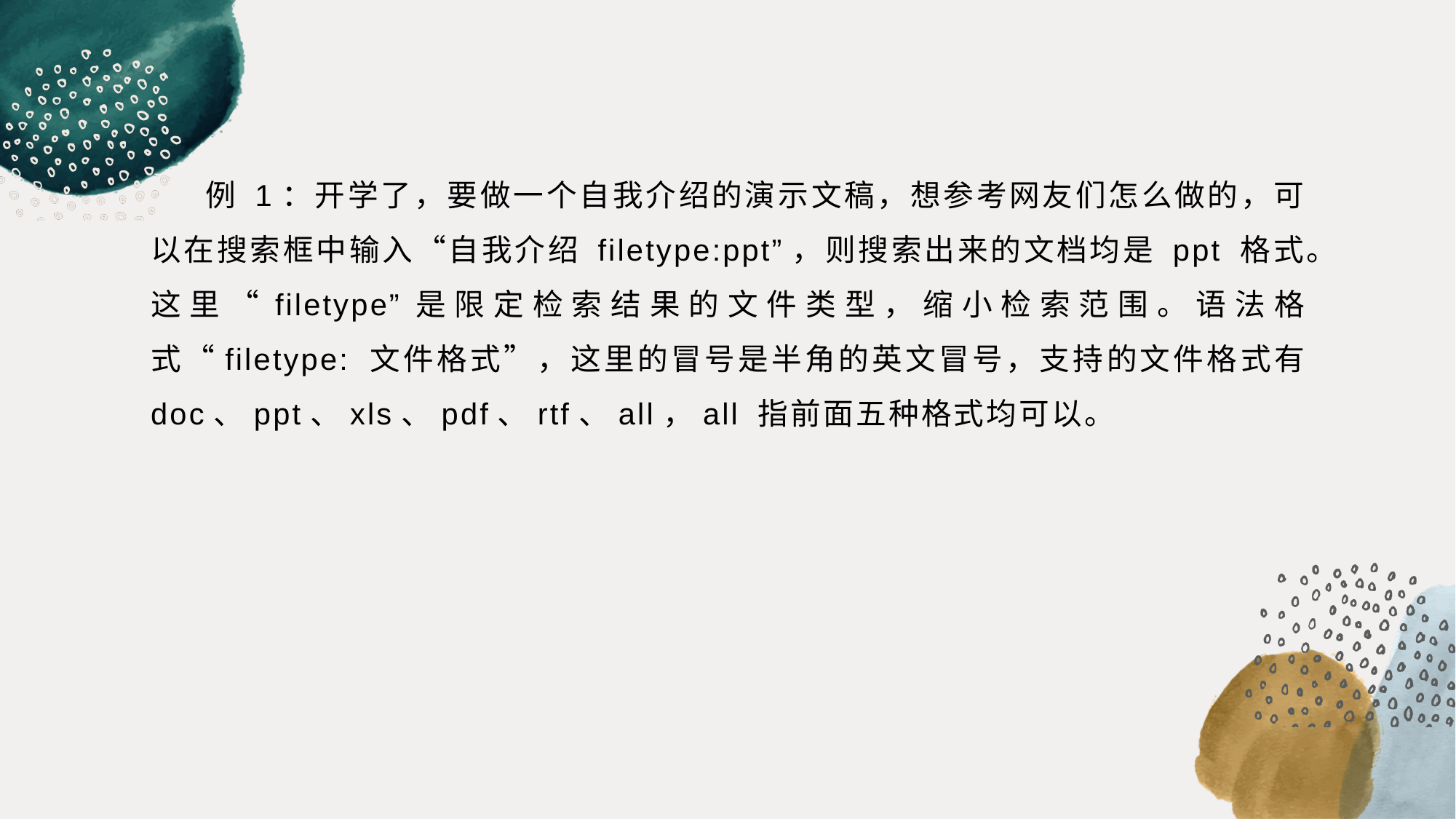

例 1：开学了，要做一个自我介绍的演示文稿，想参考网友们怎么做的，可以在搜索框中输入“自我介绍 filetype:ppt”，则搜索出来的文档均是 ppt 格式。这里“filetype”是限定检索结果的文件类型，缩小检索范围。语法格式“filetype: 文件格式”，这里的冒号是半角的英文冒号，支持的文件格式有 doc、ppt、xls、pdf、rtf、all，all 指前面五种格式均可以。